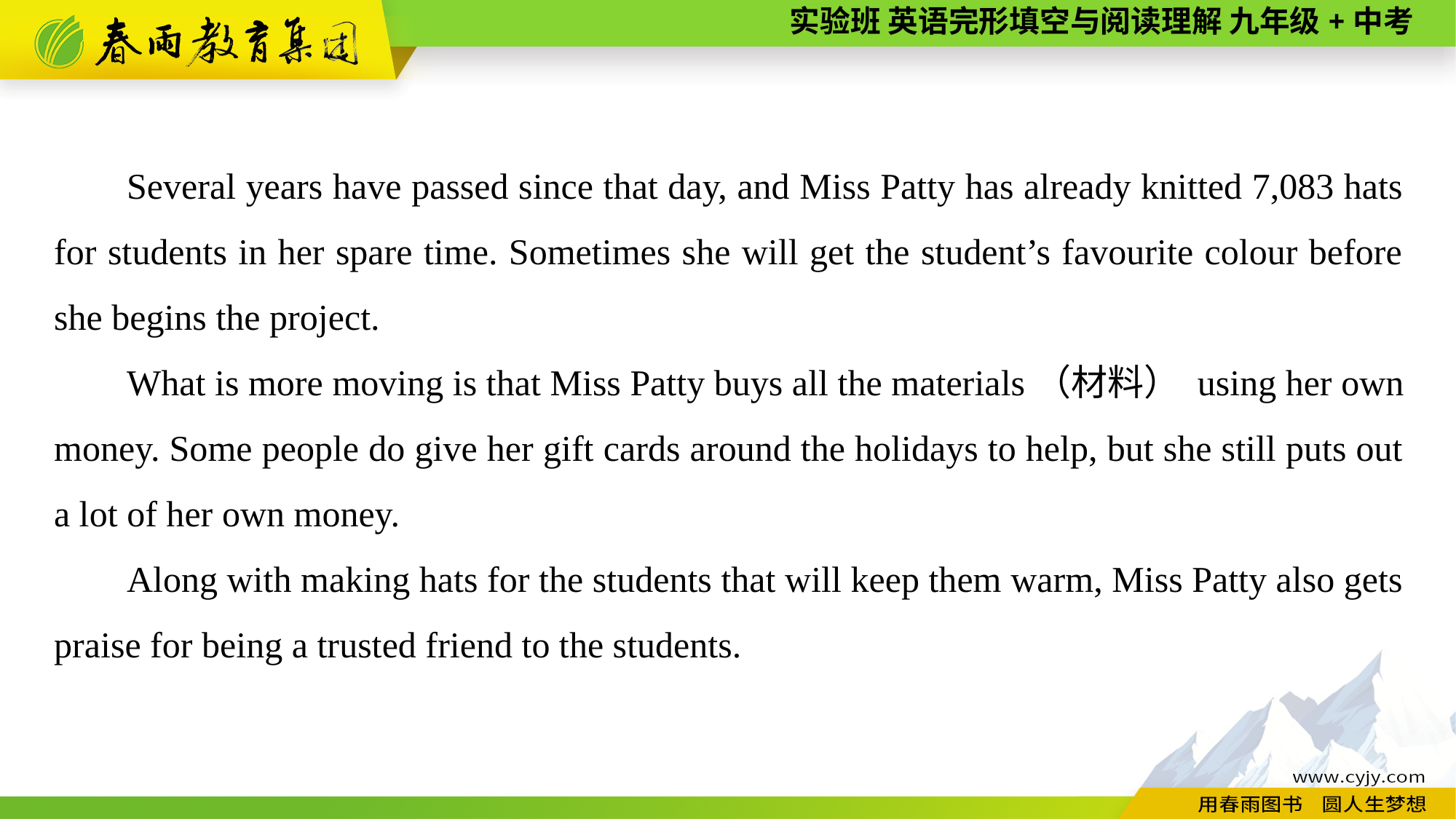

Several years have passed since that day, and Miss Patty has already knitted 7,083 hats for students in her spare time. Sometimes she will get the student’s favourite colour before she begins the project.
What is more moving is that Miss Patty buys all the materials（材料） using her own money. Some people do give her gift cards around the holidays to help, but she still puts out a lot of her own money.
Along with making hats for the students that will keep them warm, Miss Patty also gets praise for being a trusted friend to the students.